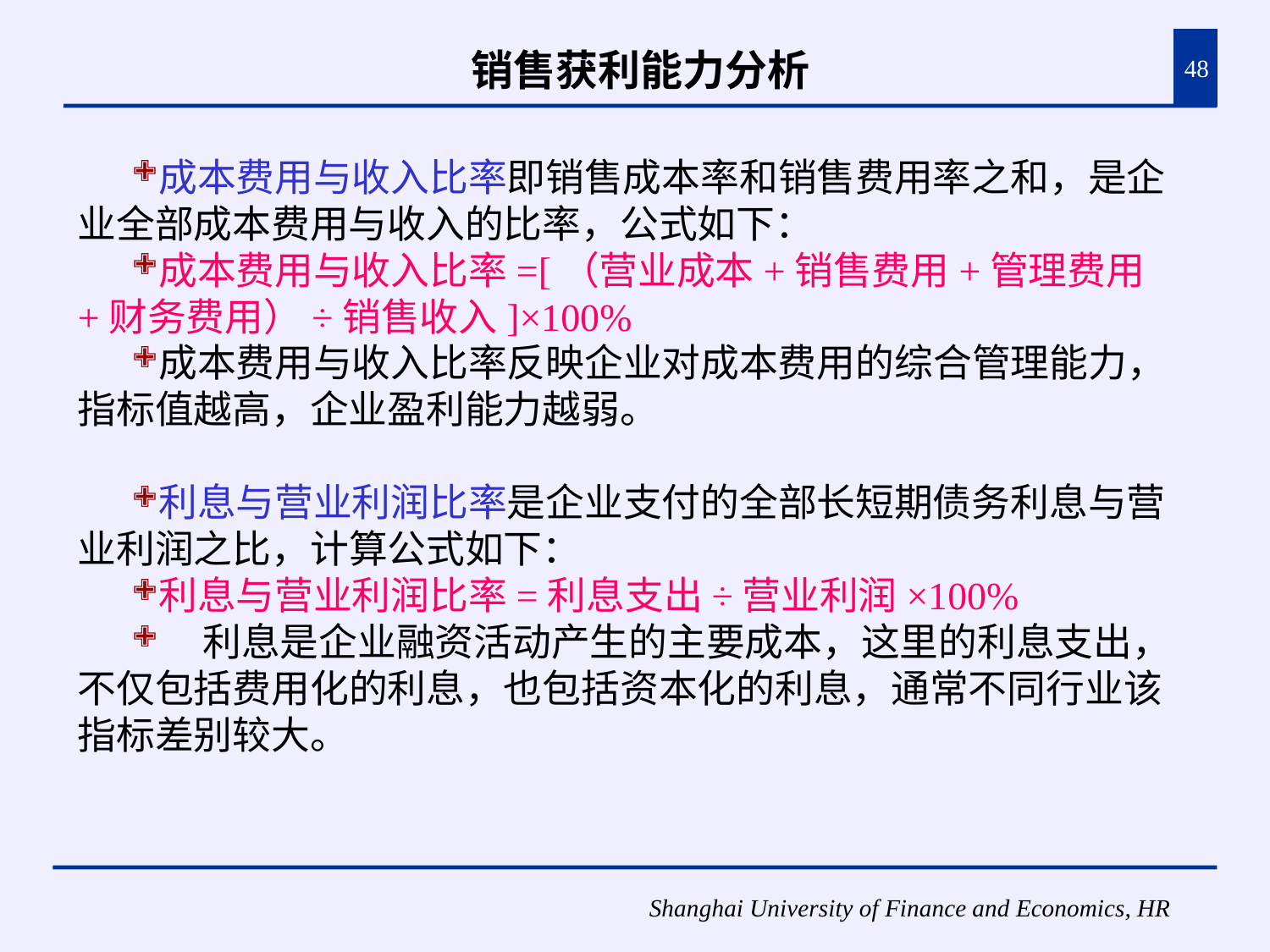

# 销售获利能力分析
48
成本费用与收入比率即销售成本率和销售费用率之和，是企业全部成本费用与收入的比率，公式如下：
成本费用与收入比率=[（营业成本+销售费用+管理费用+财务费用）÷销售收入]×100%
成本费用与收入比率反映企业对成本费用的综合管理能力，指标值越高，企业盈利能力越弱。

利息与营业利润比率是企业支付的全部长短期债务利息与营业利润之比，计算公式如下：
利息与营业利润比率=利息支出÷营业利润×100%
    利息是企业融资活动产生的主要成本，这里的利息支出，不仅包括费用化的利息，也包括资本化的利息，通常不同行业该指标差别较大。